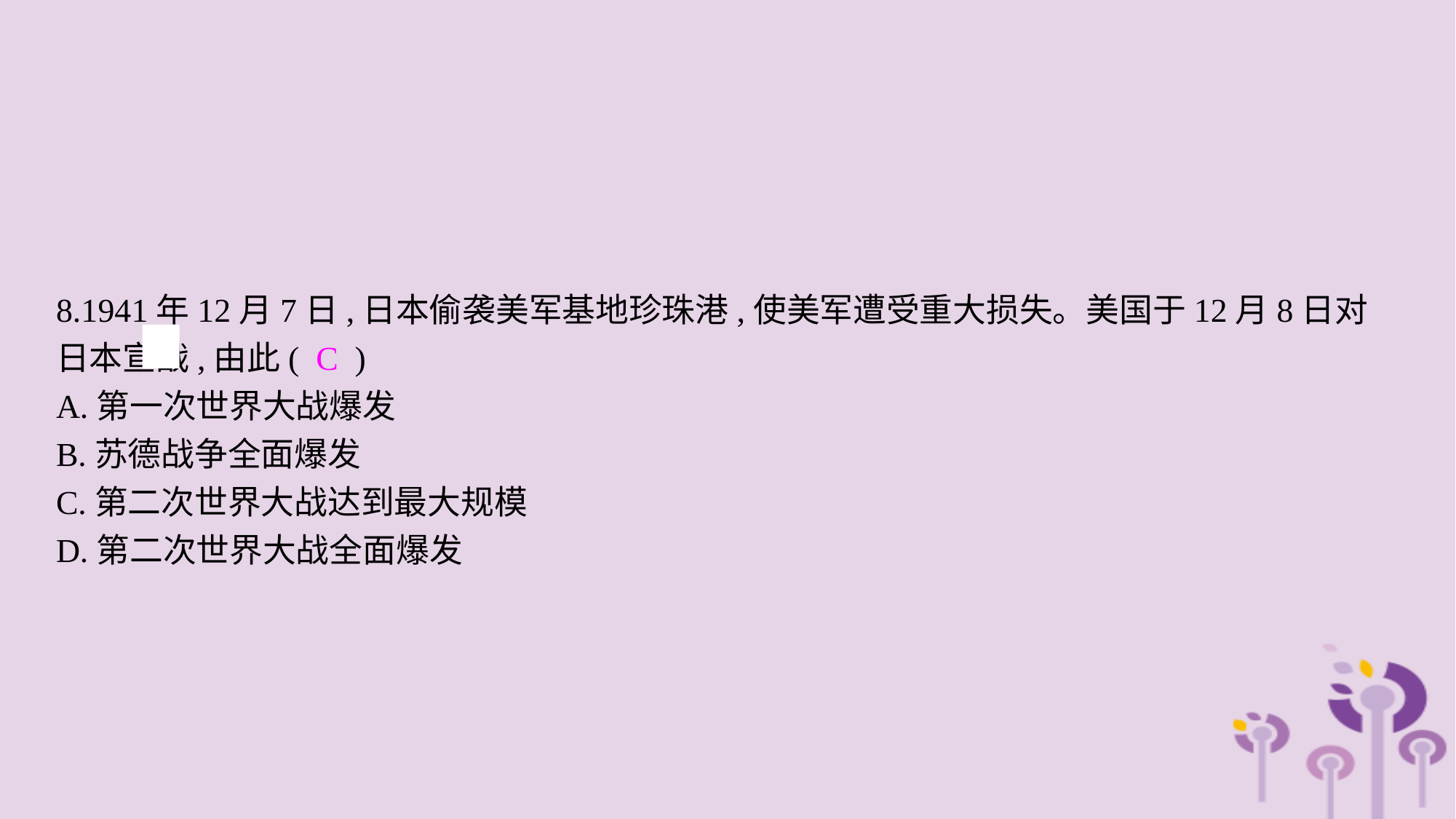

8.1941年12月7日,日本偷袭美军基地珍珠港,使美军遭受重大损失。美国于12月8日对日本宣战,由此(  C  )
A.第一次世界大战爆发
B.苏德战争全面爆发
C.第二次世界大战达到最大规模
D.第二次世界大战全面爆发